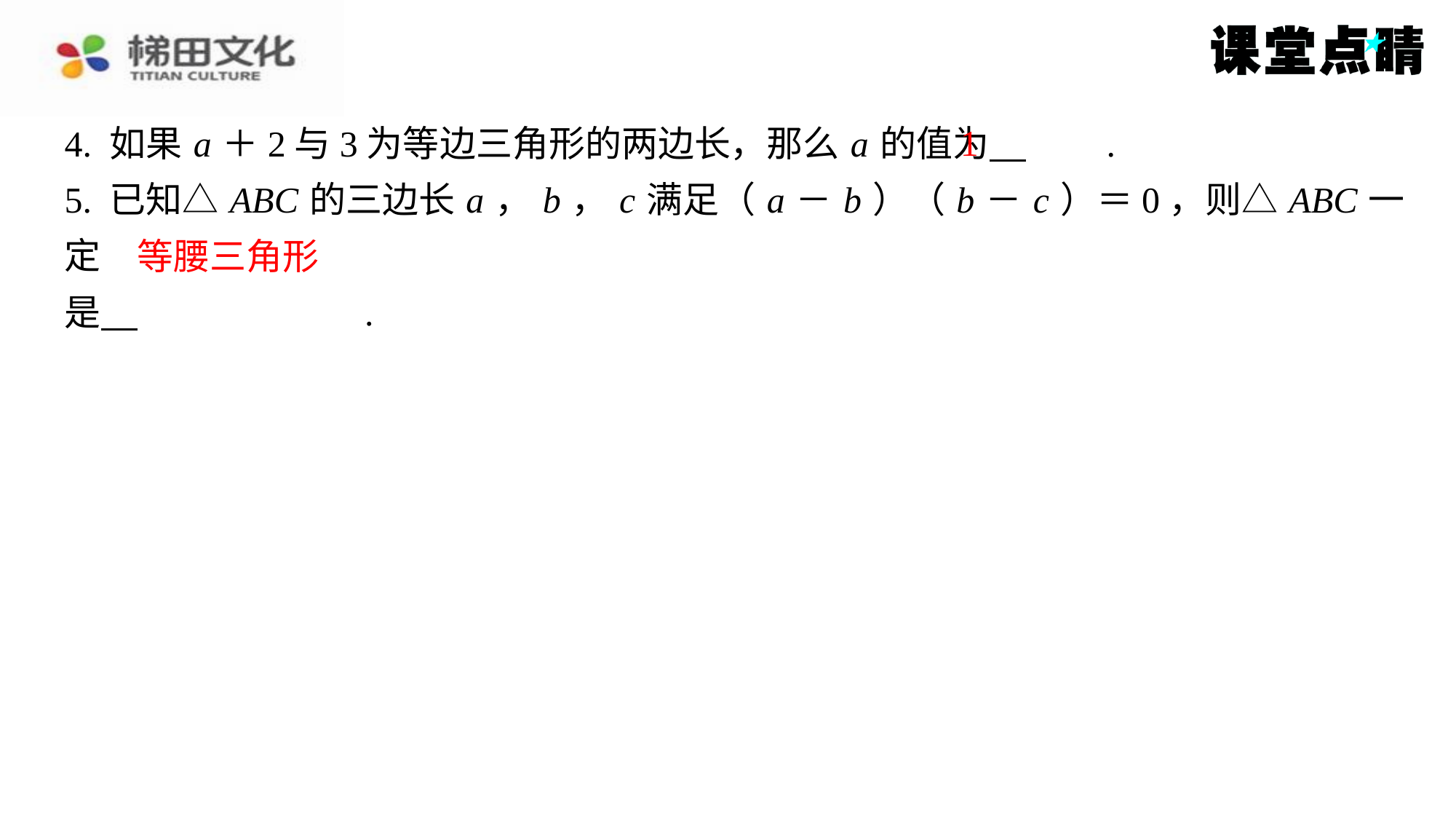

1
4. 如果 a ＋2与3为等边三角形的两边长，那么 a 的值为 　1　.
5. 已知△ ABC 的三边长 a ， b ， c 满足（ a － b ）（ b － c ）＝0，则△ ABC 一定
是 　等腰三角形　.
等腰三角形